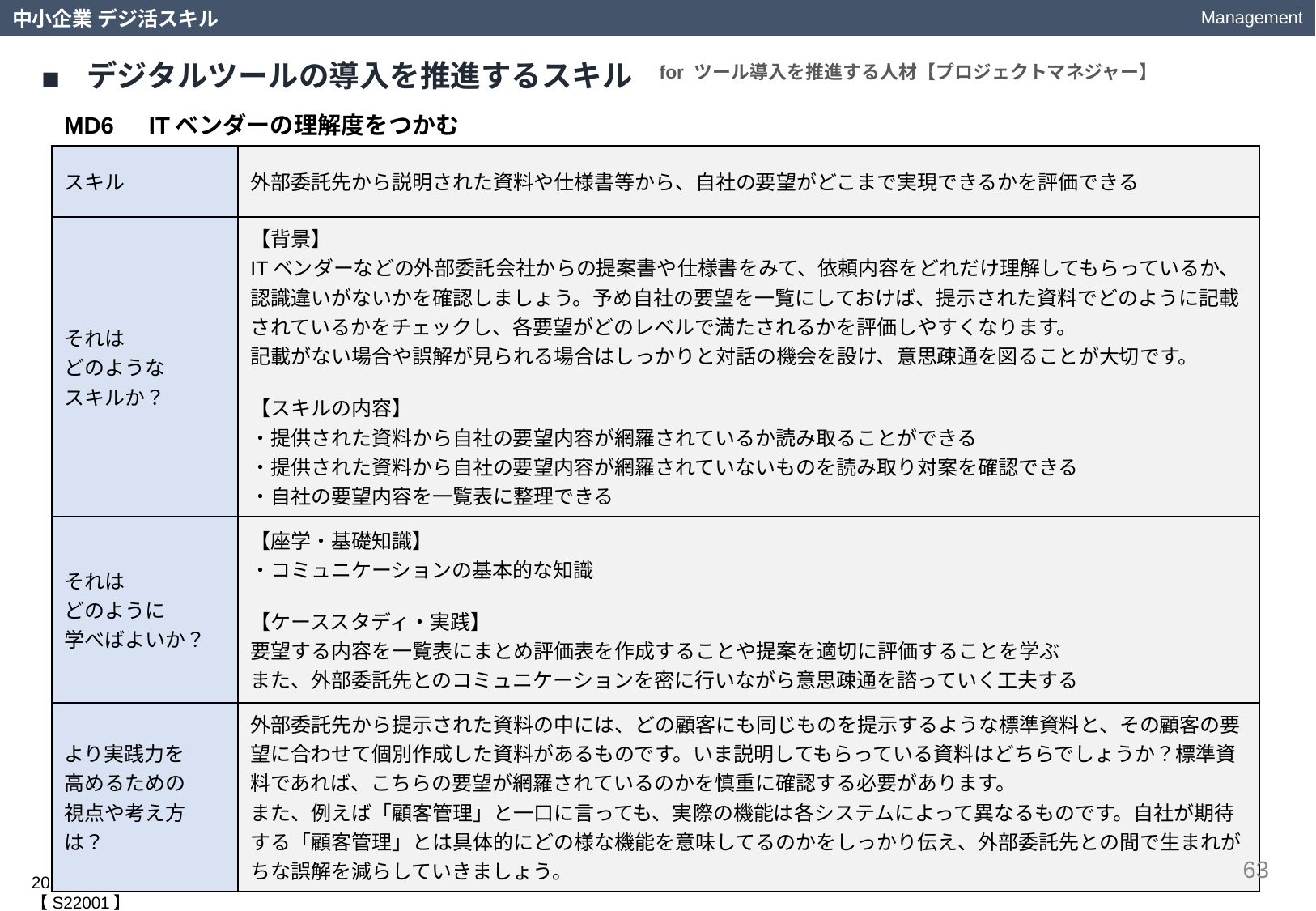

Management
中小企業 デジ活スキル
デジタルツールの導入を推進するスキル
for ツール導入を推進する人材【プロジェクトマネジャー】
MD6　ITベンダーの理解度をつかむ
| スキル | 外部委託先から説明された資料や仕様書等から、自社の要望がどこまで実現できるかを評価できる |
| --- | --- |
| それは どのような スキルか？ | 【背景】 ITベンダーなどの外部委託会社からの提案書や仕様書をみて、依頼内容をどれだけ理解してもらっているか、認識違いがないかを確認しましょう。予め自社の要望を一覧にしておけば、提示された資料でどのように記載されているかをチェックし、各要望がどのレベルで満たされるかを評価しやすくなります。 記載がない場合や誤解が見られる場合はしっかりと対話の機会を設け、意思疎通を図ることが大切です。 【スキルの内容】 ・提供された資料から自社の要望内容が網羅されているか読み取ることができる ・提供された資料から自社の要望内容が網羅されていないものを読み取り対案を確認できる ・自社の要望内容を一覧表に整理できる |
| それは どのように 学べばよいか？ | 【座学・基礎知識】 ・コミュニケーションの基本的な知識 【ケーススタディ・実践】 要望する内容を一覧表にまとめ評価表を作成することや提案を適切に評価することを学ぶ また、外部委託先とのコミュニケーションを密に行いながら意思疎通を諮っていく工夫する |
| より実践力を 高めるための 視点や考え方は？ | 外部委託先から提示された資料の中には、どの顧客にも同じものを提示するような標準資料と、その顧客の要望に合わせて個別作成した資料があるものです。いま説明してもらっている資料はどちらでしょうか？標準資料であれば、こちらの要望が網羅されているのかを慎重に確認する必要があります。 また、例えば「顧客管理」と一口に言っても、実際の機能は各システムによって異なるものです。自社が期待する「顧客管理」とは具体的にどの様な機能を意味してるのかをしっかり伝え、外部委託先との間で生まれがちな誤解を減らしていきましょう。 |
63